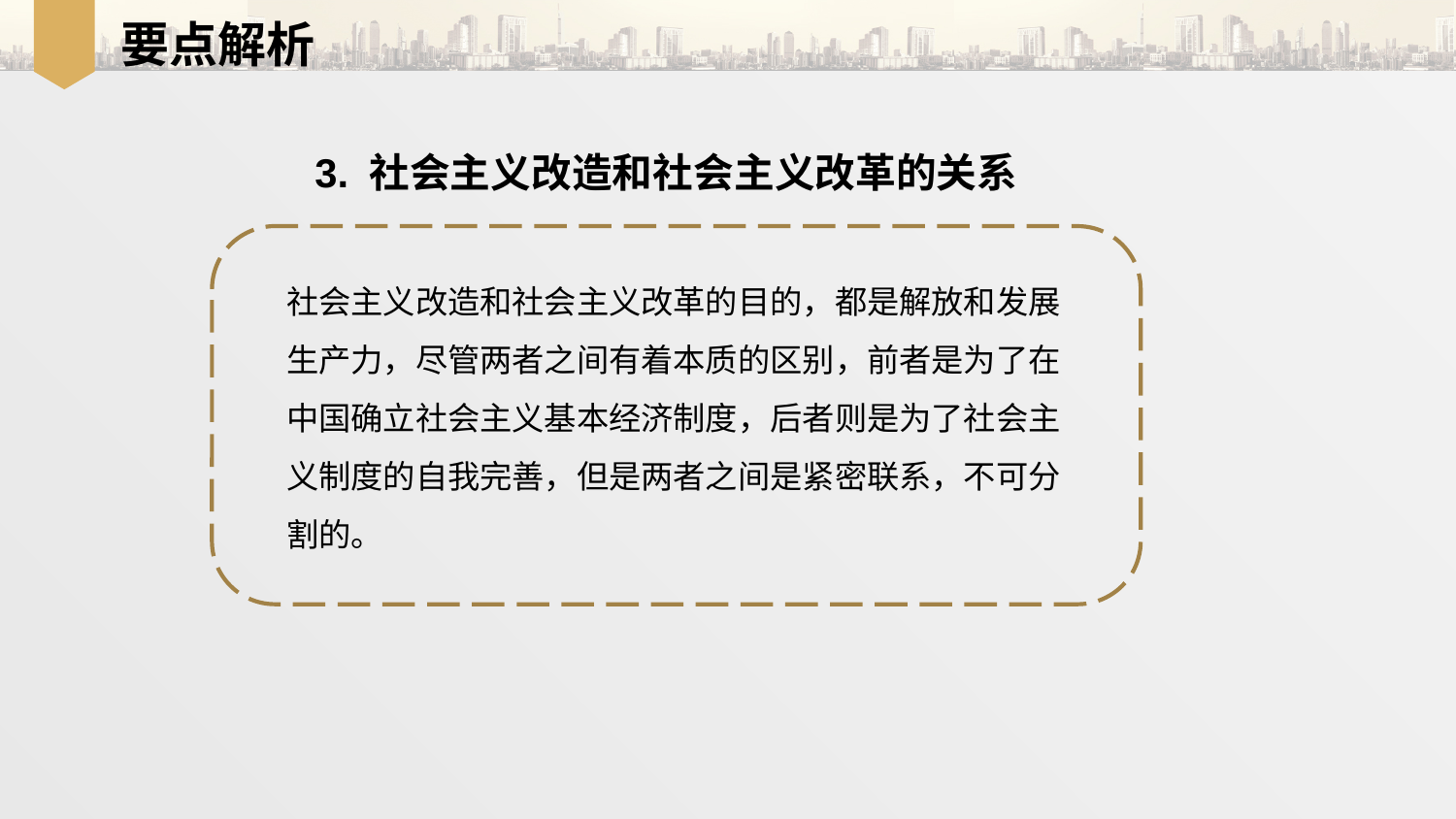

要点解析
3. 社会主义改造和社会主义改革的关系

社会主义改造和社会主义改革的目的，都是解放和发展生产力，尽管两者之间有着本质的区别，前者是为了在中国确立社会主义基本经济制度，后者则是为了社会主义制度的自我完善，但是两者之间是紧密联系，不可分割的。